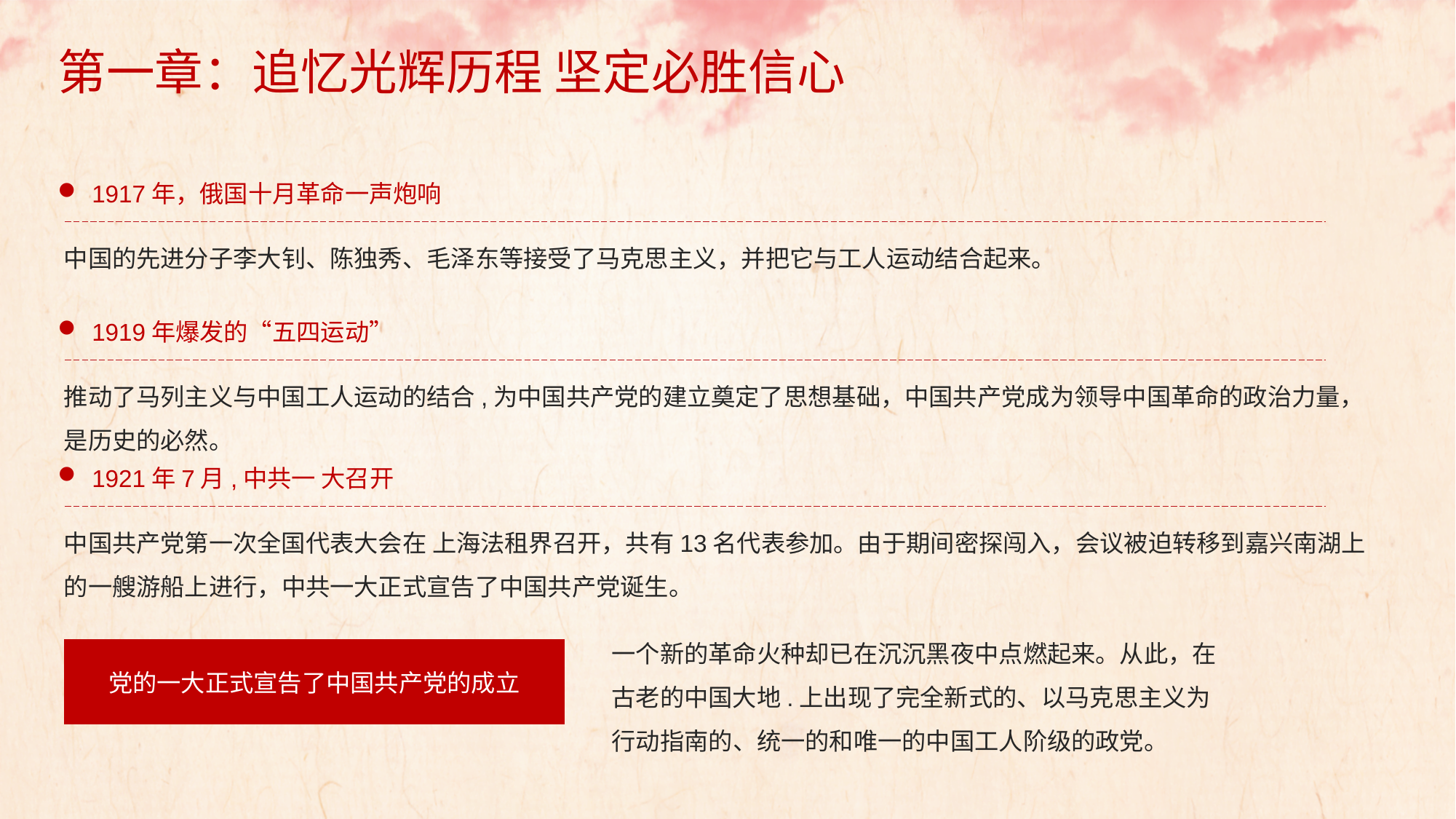

第一章：追忆光辉历程 坚定必胜信心
1917年，俄国十月革命一声炮响
中国的先进分子李大钊、陈独秀、毛泽东等接受了马克思主义，并把它与工人运动结合起来。
1919年爆发的“五四运动”
推动了马列主义与中国工人运动的结合,为中国共产党的建立奠定了思想基础，中国共产党成为领导中国革命的政治力量，是历史的必然。
1921年7月,中共一 大召开
中国共产党第一次全国代表大会在 上海法租界召开，共有13名代表参加。由于期间密探闯入，会议被迫转移到嘉兴南湖上的一艘游船上进行，中共一大正式宣告了中国共产党诞生。
一个新的革命火种却已在沉沉黑夜中点燃起来。从此，在古老的中国大地.上出现了完全新式的、以马克思主义为行动指南的、统一的和唯一的中国工人阶级的政党。
党的一大正式宣告了中国共产党的成立